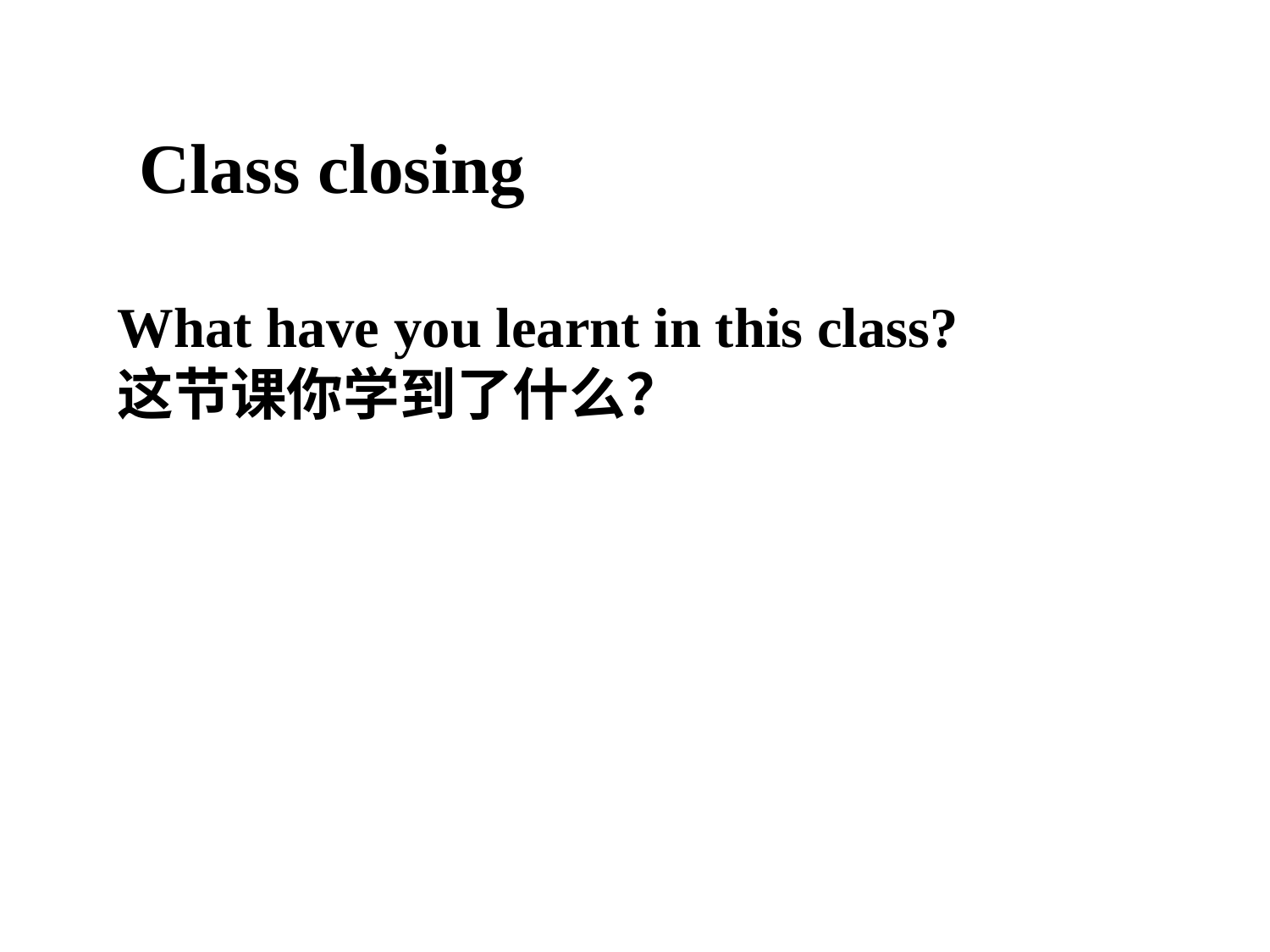

Class closing
What have you learnt in this class?
这节课你学到了什么？